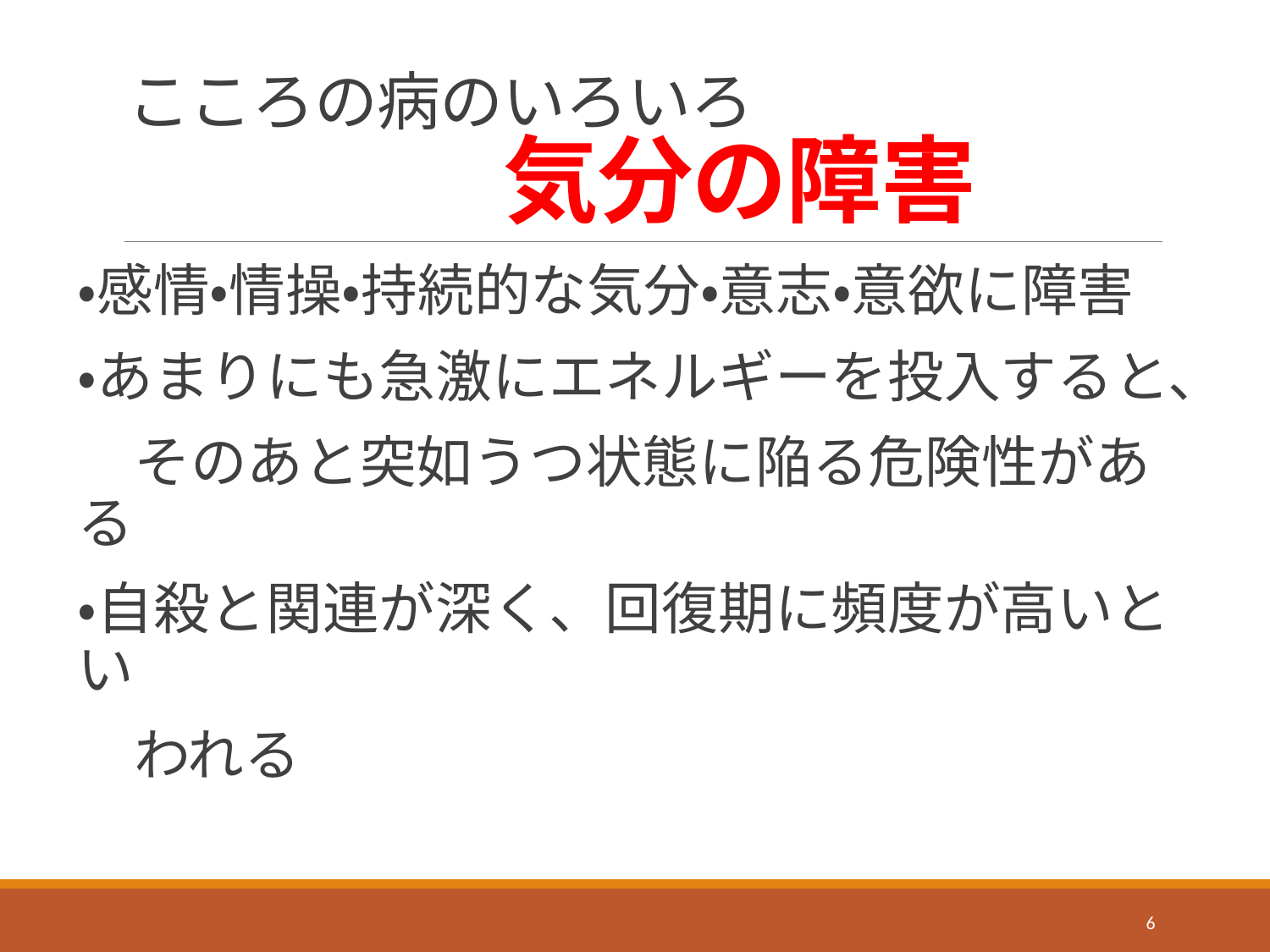

# こころの病のいろいろ 　　　　　　気分の障害
・感情・情操・持続的な気分・意志・意欲に障害
・あまりにも急激にエネルギーを投入すると、
　そのあと突如うつ状態に陥る危険性がある
・自殺と関連が深く、回復期に頻度が高いとい
　われる

6